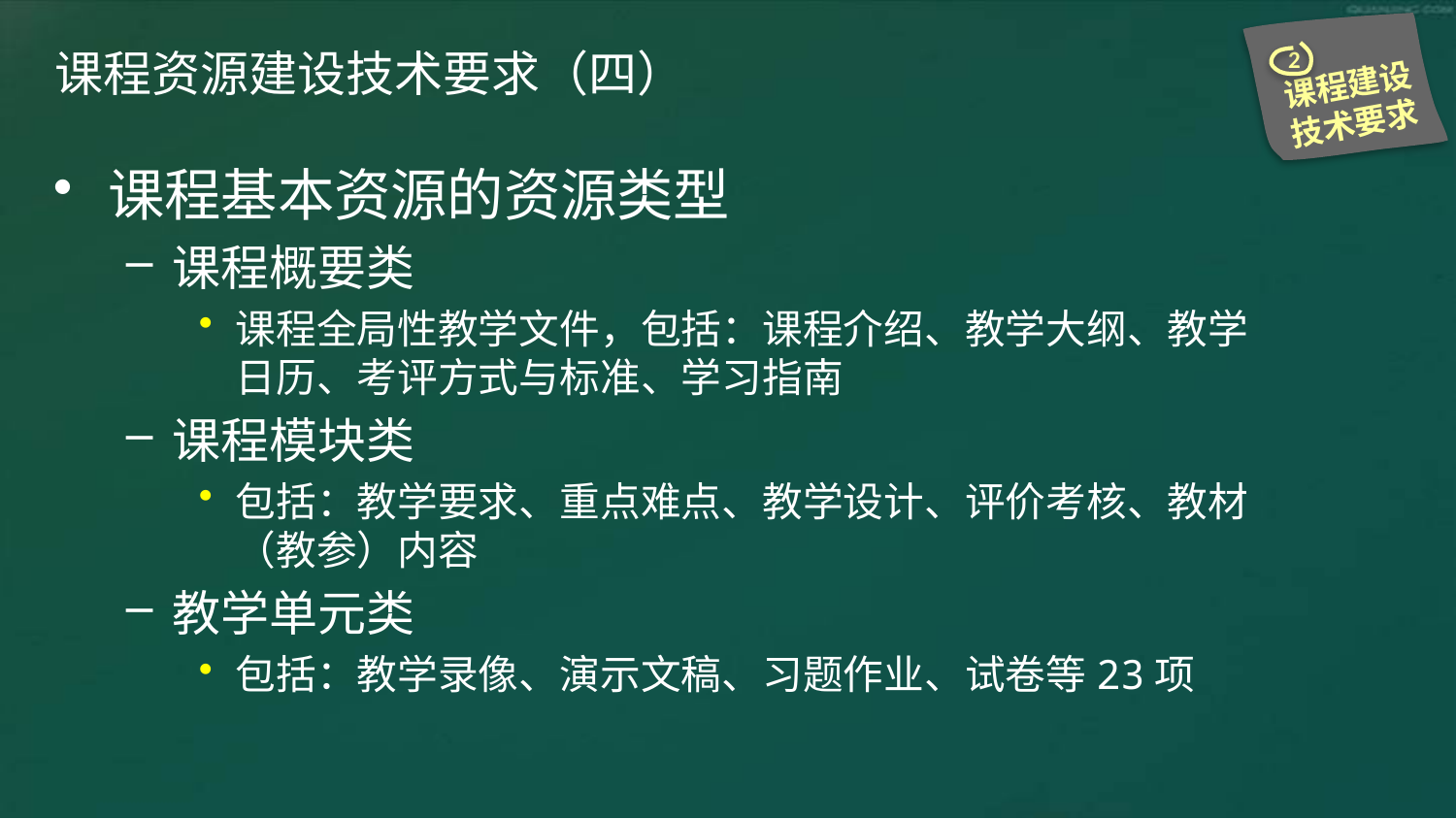

2

课程建设技术要求
# 课程资源建设技术要求（四）
课程基本资源的资源类型
课程概要类
课程全局性教学文件，包括：课程介绍、教学大纲、教学日历、考评方式与标准、学习指南
课程模块类
包括：教学要求、重点难点、教学设计、评价考核、教材（教参）内容
教学单元类
包括：教学录像、演示文稿、习题作业、试卷等23项